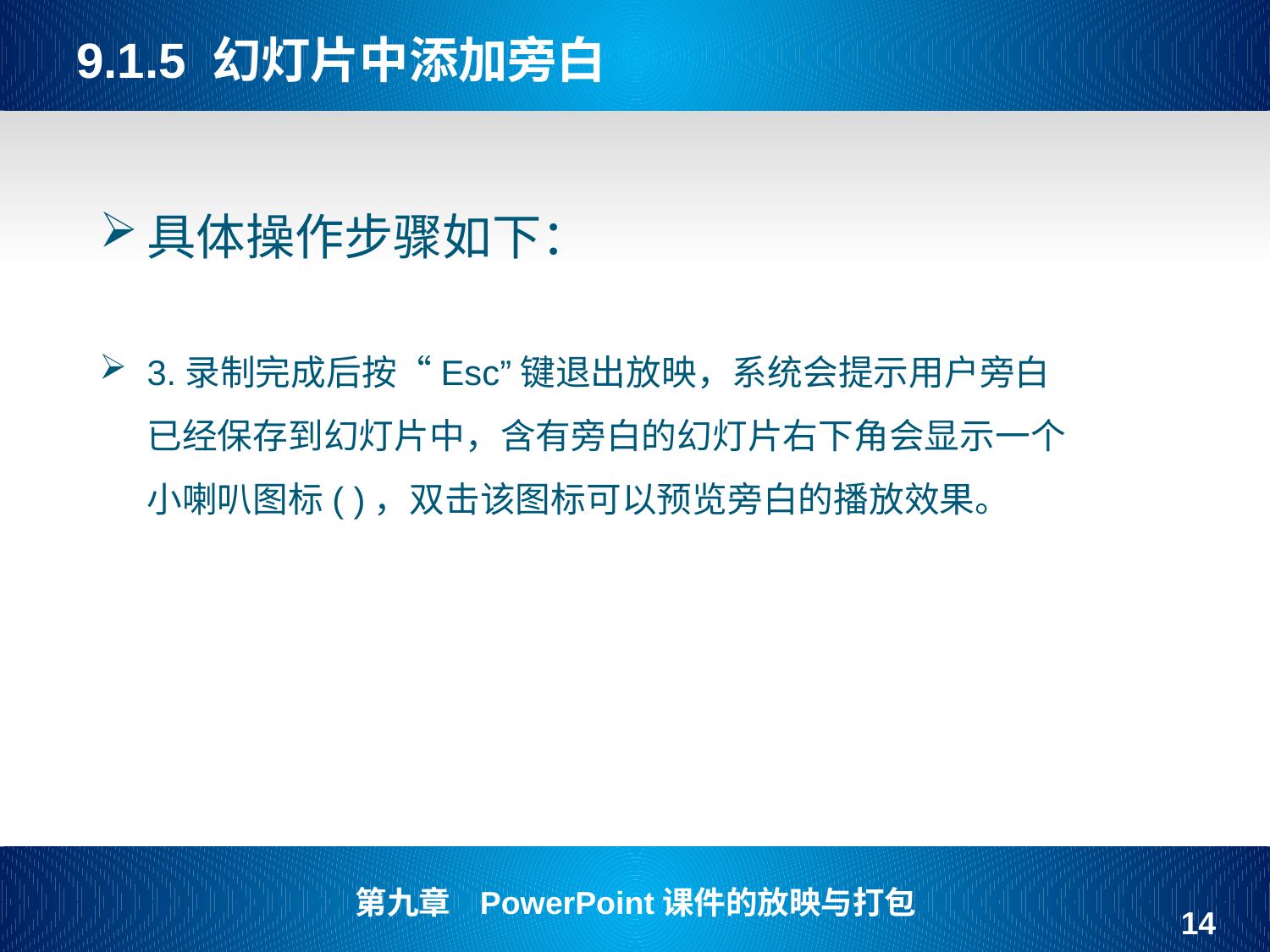

# 9.1.5 幻灯片中添加旁白
具体操作步骤如下：

3.录制完成后按“Esc”键退出放映，系统会提示用户旁白已经保存到幻灯片中，含有旁白的幻灯片右下角会显示一个小喇叭图标( )，双击该图标可以预览旁白的播放效果。

14